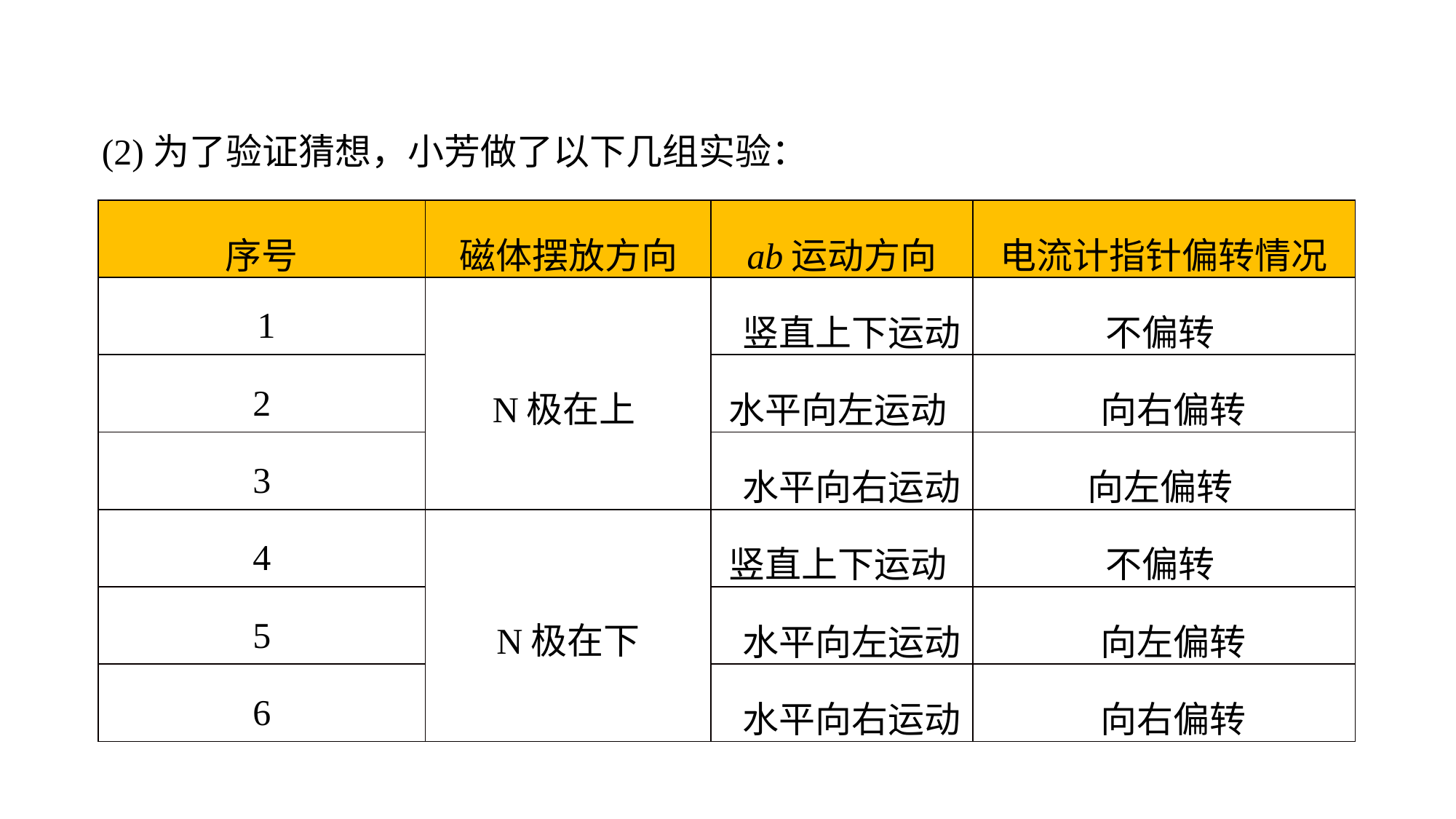

(2)为了验证猜想，小芳做了以下几组实验：
| 序号 | 磁体摆放方向 | ab运动方向 | 电流计指针偏转情况 |
| --- | --- | --- | --- |
| 1 | N极在上 | 竖直上下运动 | 不偏转 |
| 2 |  | 水平向左运动 | 向右偏转 |
| 3 |  | 水平向右运动 | 向左偏转 |
| 4 | N极在下 | 竖直上下运动 | 不偏转 |
| 5 |  | 水平向左运动 | 向左偏转 |
| 6 |  | 水平向右运动 | 向右偏转 |